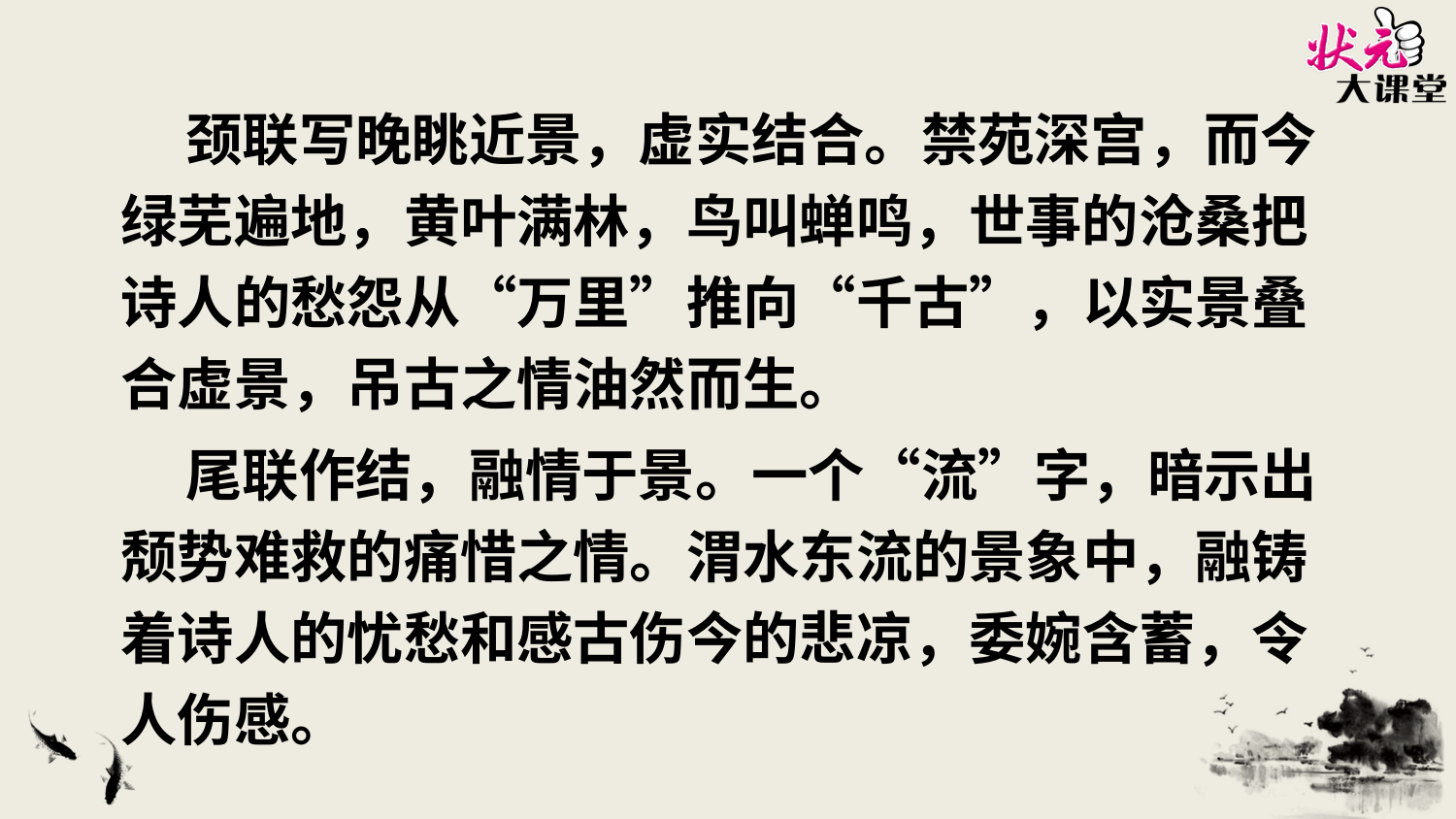

颈联写晚眺近景，虚实结合。禁苑深宫，而今绿芜遍地，黄叶满林，鸟叫蝉鸣，世事的沧桑把诗人的愁怨从“万里”推向“千古”，以实景叠合虚景，吊古之情油然而生。
    尾联作结，融情于景。一个“流”字，暗示出颓势难救的痛惜之情。渭水东流的景象中，融铸着诗人的忧愁和感古伤今的悲凉，委婉含蓄，令人伤感。